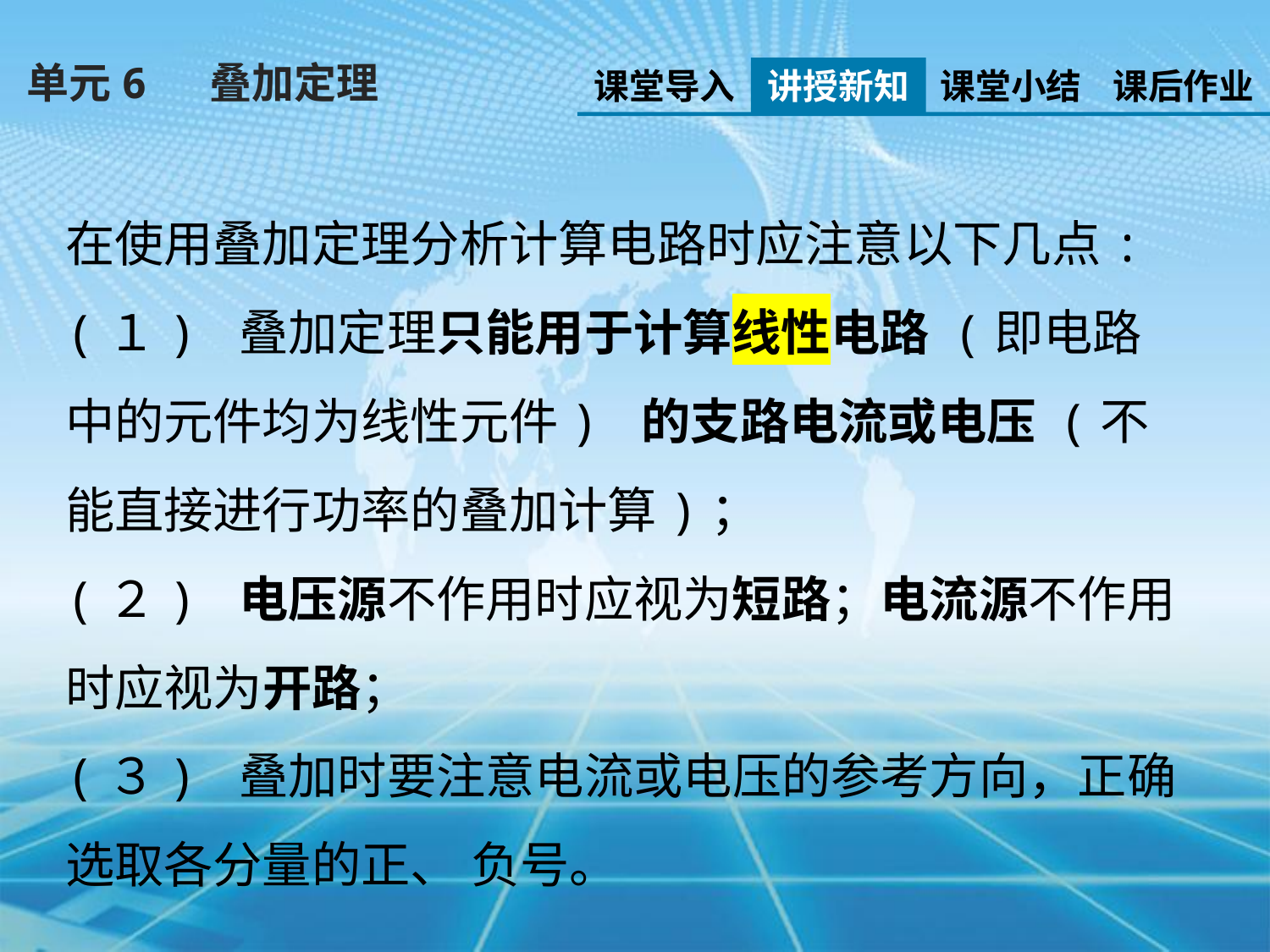

单元6　 叠加定理
课堂导入
讲授新知
课堂小结
课后作业
在使用叠加定理分析计算电路时应注意以下几点:
(１) 叠加定理只能用于计算线性电路 (即电路中的元件均为线性元件) 的支路电流或电压 (不能直接进行功率的叠加计算)；
(２) 电压源不作用时应视为短路；电流源不作用时应视为开路；
(３) 叠加时要注意电流或电压的参考方向，正确选取各分量的正、 负号。